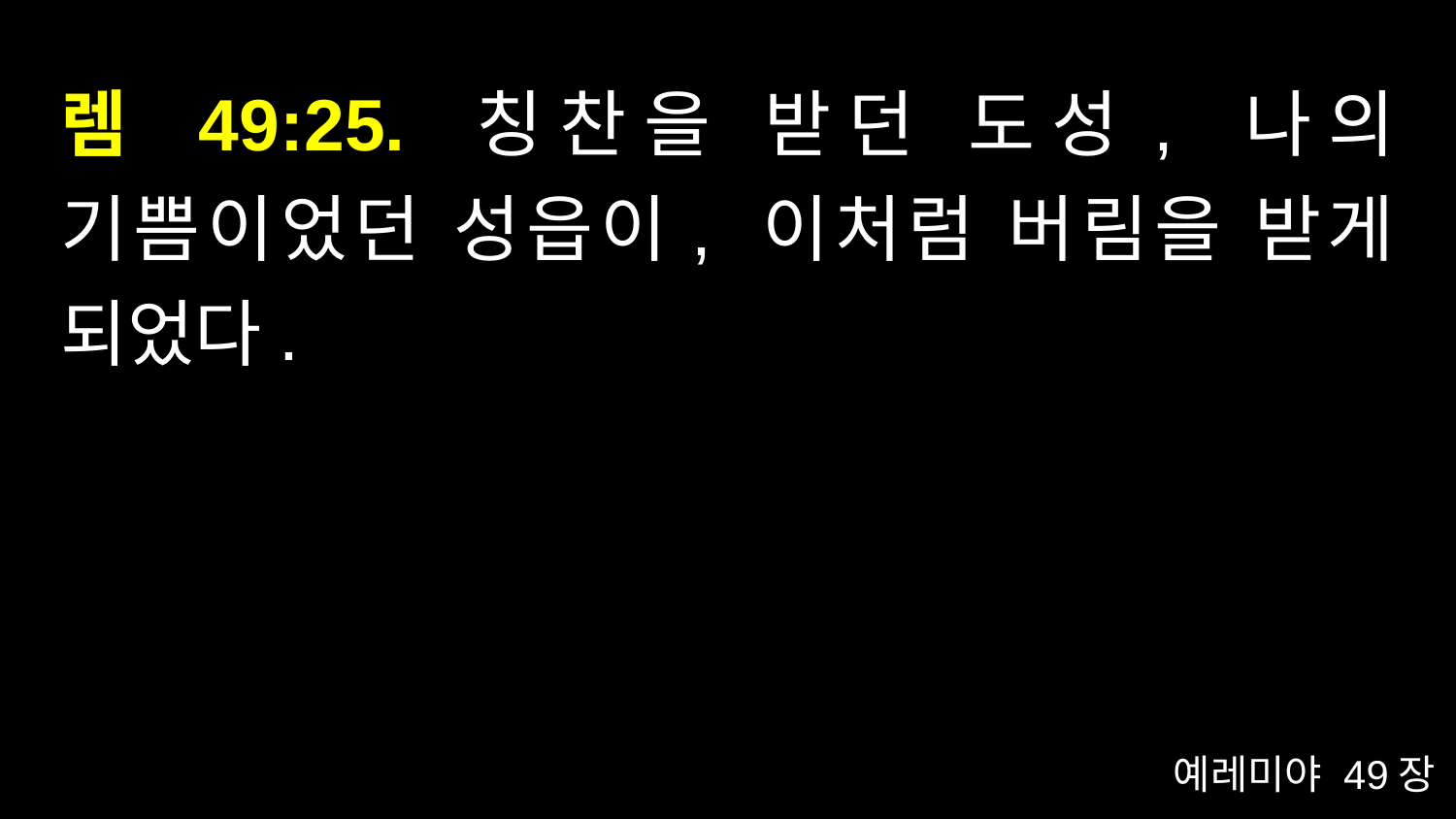

# 렘 49:25. 칭찬을 받던 도성, 나의 기쁨이었던 성읍이, 이처럼 버림을 받게 되었다.
예레미야 49장